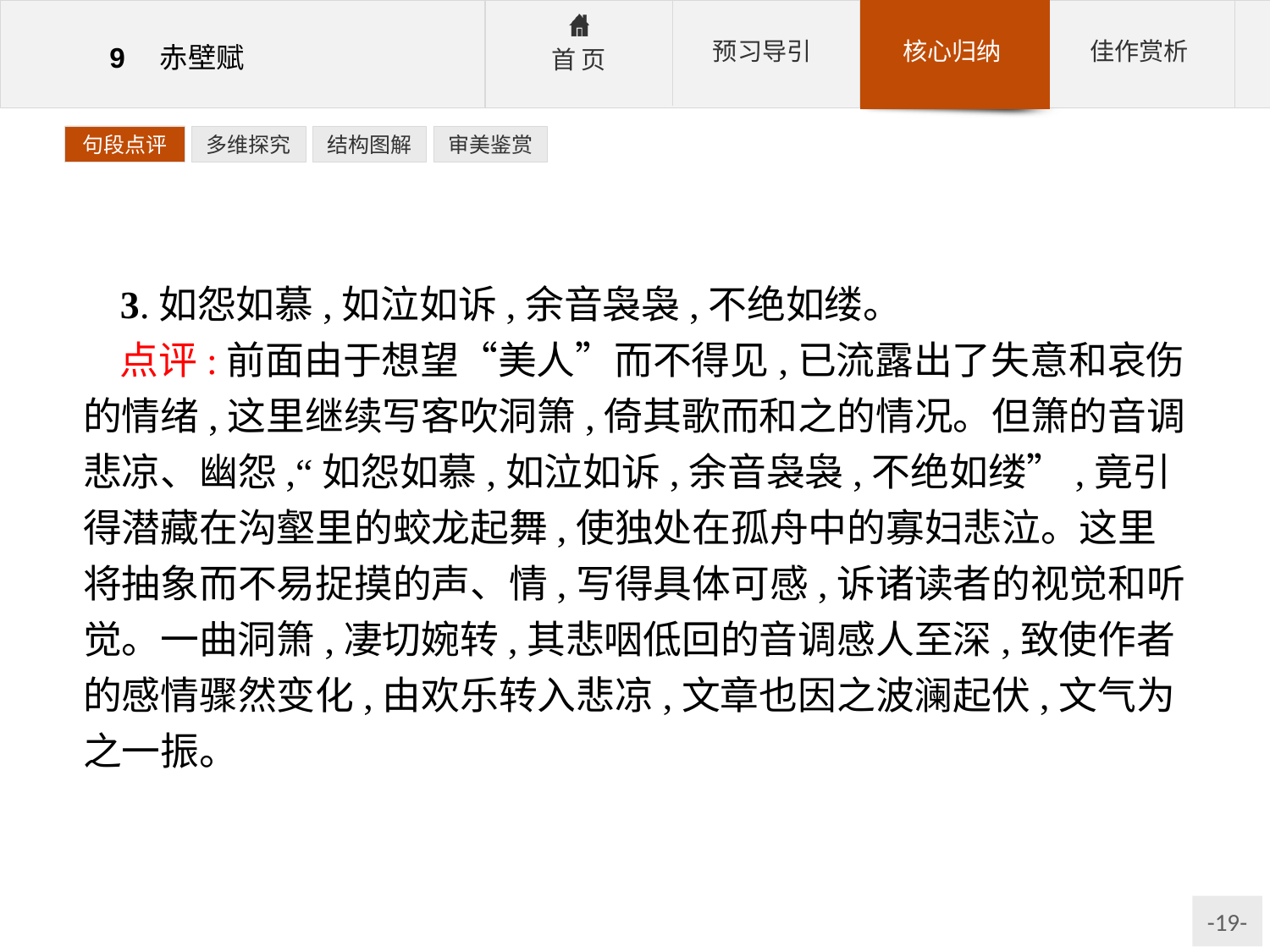

句段点评
多维探究
结构图解
审美鉴赏
3.如怨如慕,如泣如诉,余音袅袅,不绝如缕。
点评:前面由于想望“美人”而不得见,已流露出了失意和哀伤的情绪,这里继续写客吹洞箫,倚其歌而和之的情况。但箫的音调悲凉、幽怨,“如怨如慕,如泣如诉,余音袅袅,不绝如缕”,竟引得潜藏在沟壑里的蛟龙起舞,使独处在孤舟中的寡妇悲泣。这里将抽象而不易捉摸的声、情,写得具体可感,诉诸读者的视觉和听觉。一曲洞箫,凄切婉转,其悲咽低回的音调感人至深,致使作者的感情骤然变化,由欢乐转入悲凉,文章也因之波澜起伏,文气为之一振。